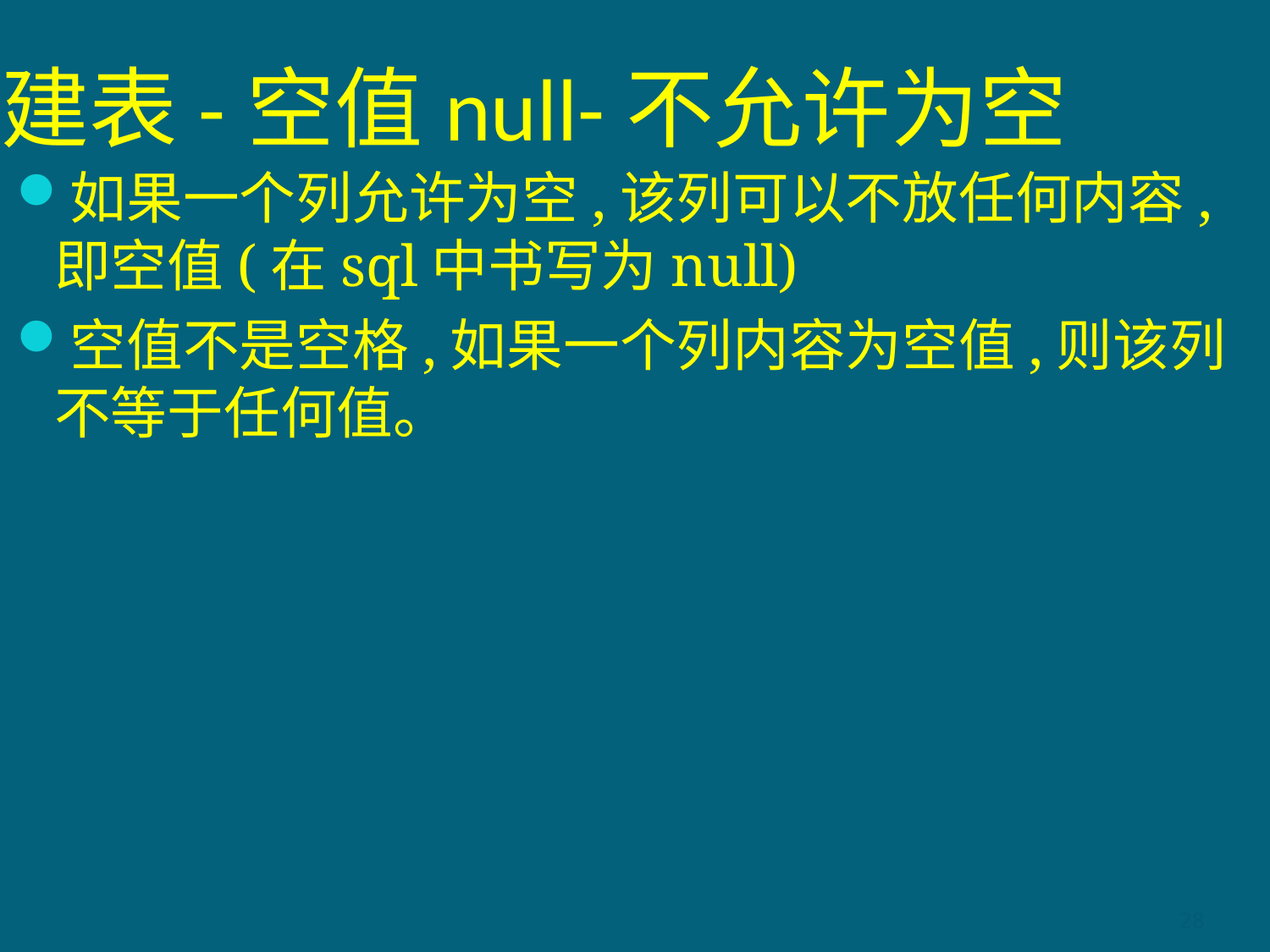

# 建表-空值null-不允许为空
如果一个列允许为空,该列可以不放任何内容,即空值(在sql中书写为null)
空值不是空格,如果一个列内容为空值,则该列不等于任何值。
28